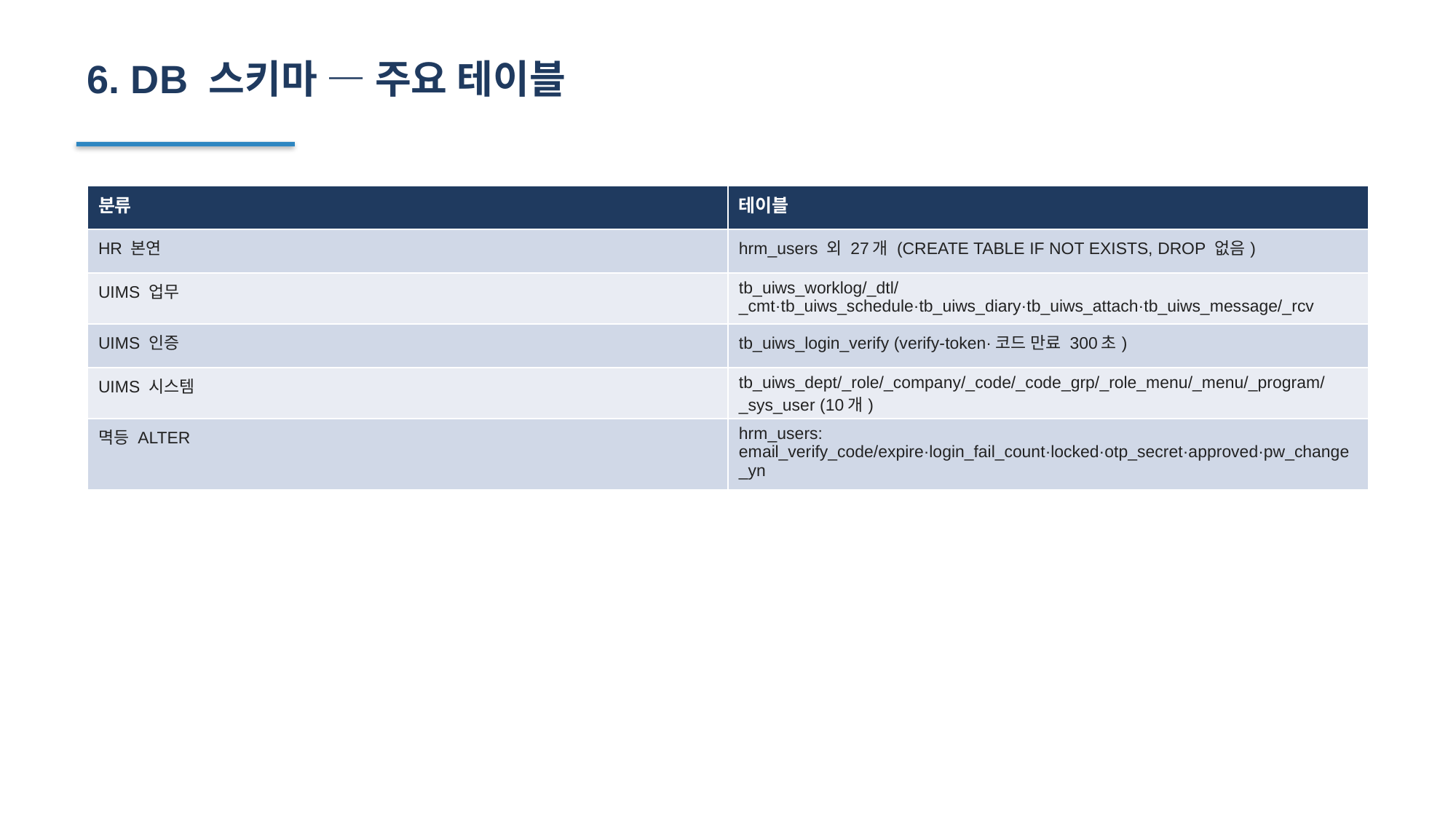

6. DB 스키마 — 주요 테이블

| 분류 | 테이블 |
| --- | --- |
| HR 본연 | hrm\_users 외 27개 (CREATE TABLE IF NOT EXISTS, DROP 없음) |
| UIMS 업무 | tb\_uiws\_worklog/\_dtl/\_cmt·tb\_uiws\_schedule·tb\_uiws\_diary·tb\_uiws\_attach·tb\_uiws\_message/\_rcv |
| UIMS 인증 | tb\_uiws\_login\_verify (verify-token·코드 만료 300초) |
| UIMS 시스템 | tb\_uiws\_dept/\_role/\_company/\_code/\_code\_grp/\_role\_menu/\_menu/\_program/\_sys\_user (10개) |
| 멱등 ALTER | hrm\_users: email\_verify\_code/expire·login\_fail\_count·locked·otp\_secret·approved·pw\_change\_yn |